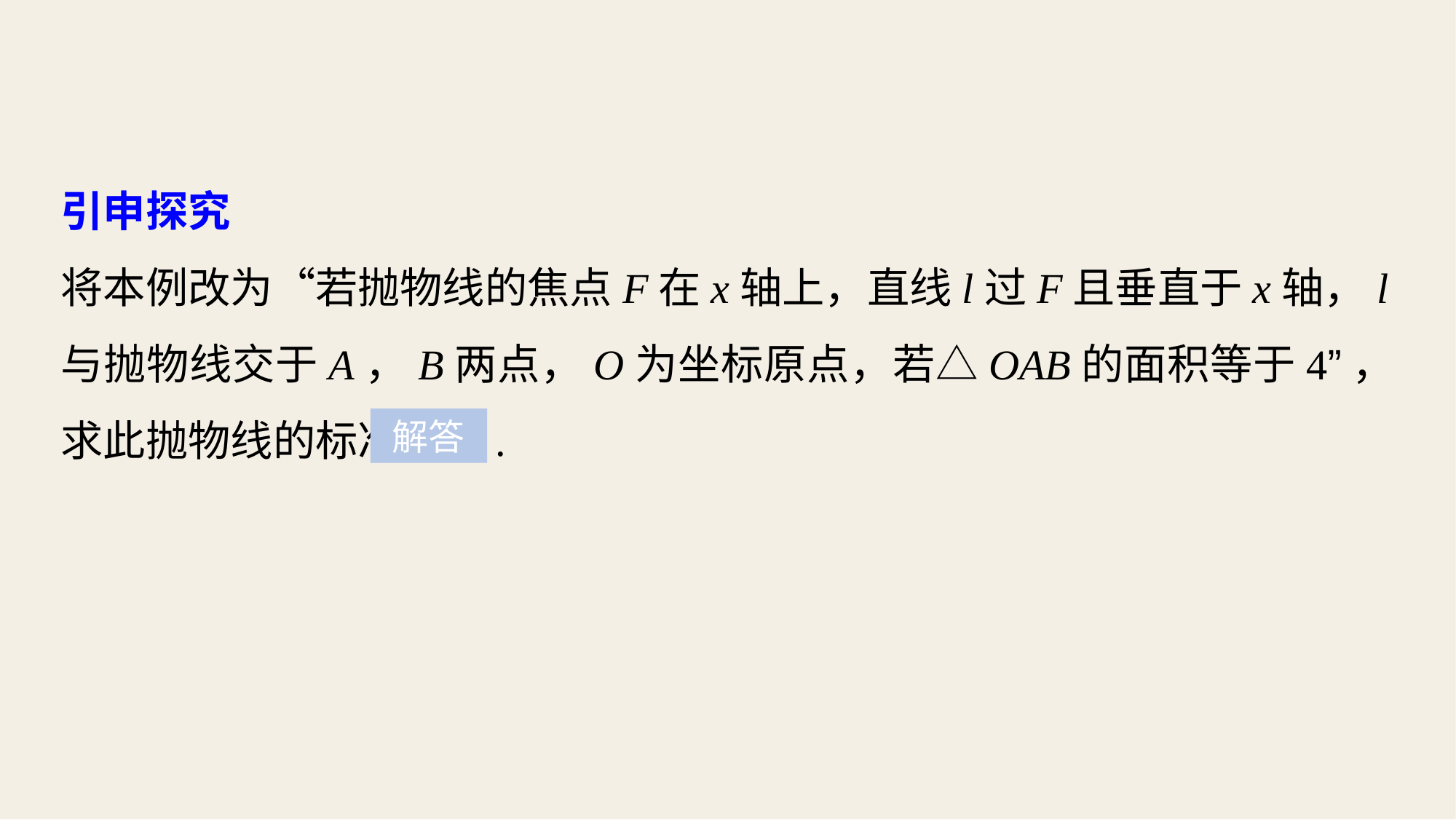

引申探究
将本例改为“若抛物线的焦点F在x轴上，直线l过F且垂直于x轴，l与抛物线交于A，B两点，O为坐标原点，若△OAB的面积等于4”，求此抛物线的标准方程.
解答